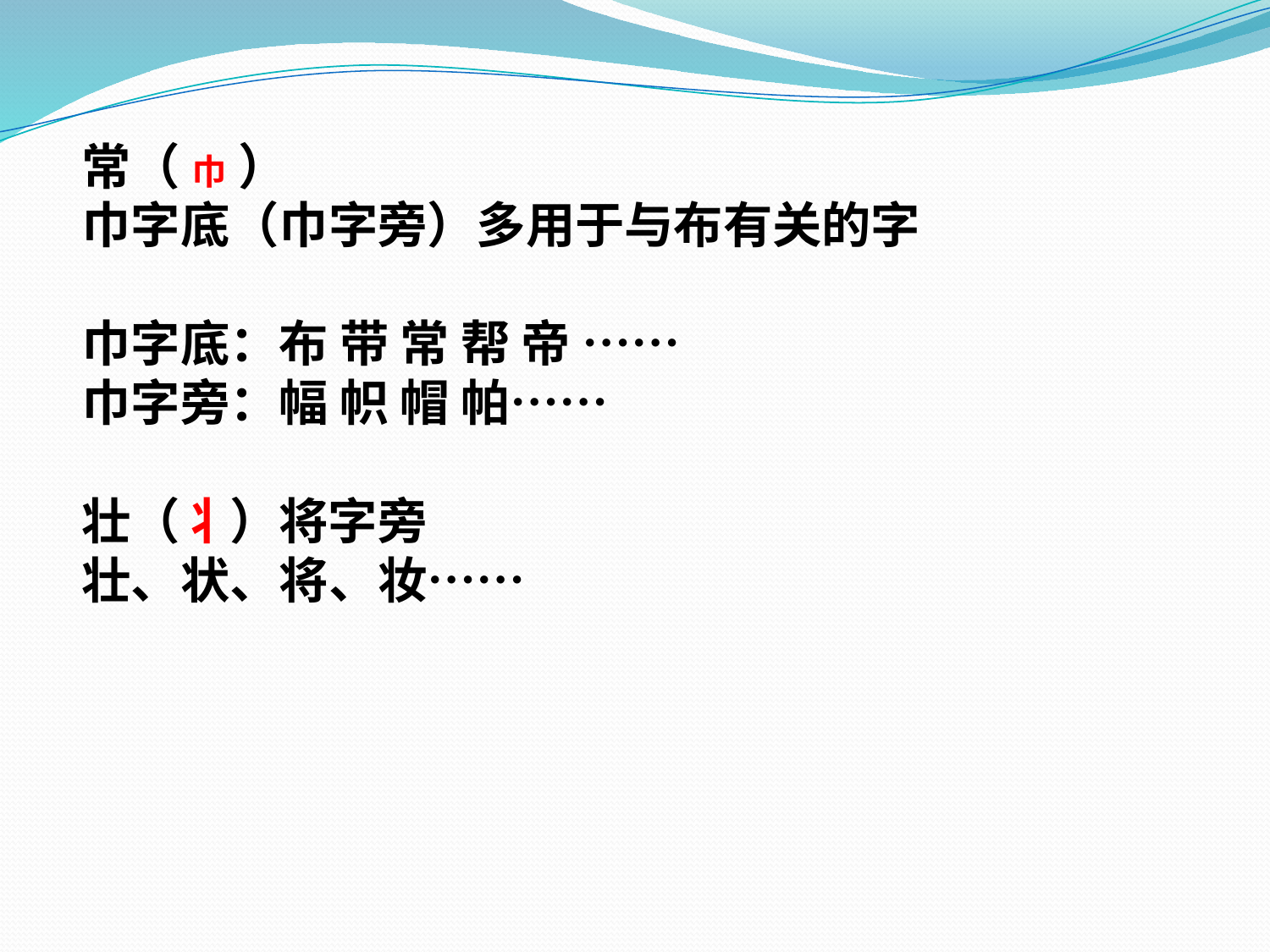

常（ 巾 ）
巾字底（巾字旁）多用于与布有关的字

巾字底：布 带 常 帮 帝 ……
巾字旁：幅 帜 帽 帕……

壮（丬）将字旁
壮、状、将、妆……